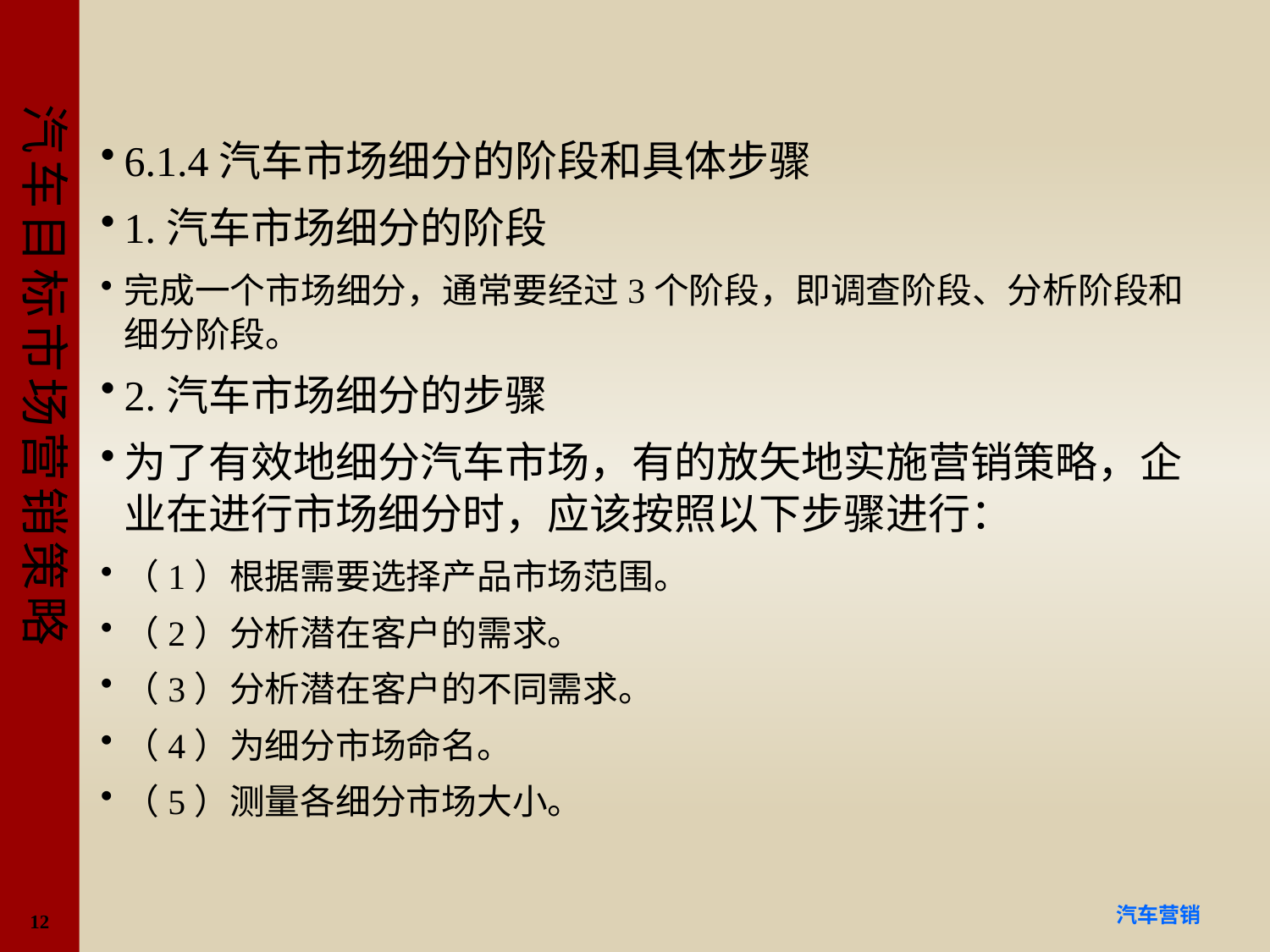

#
6.1.4汽车市场细分的阶段和具体步骤
1.汽车市场细分的阶段
完成一个市场细分，通常要经过3个阶段，即调查阶段、分析阶段和细分阶段。
2.汽车市场细分的步骤
为了有效地细分汽车市场，有的放矢地实施营销策略，企业在进行市场细分时，应该按照以下步骤进行：
（1）根据需要选择产品市场范围。
（2）分析潜在客户的需求。
（3）分析潜在客户的不同需求。
（4）为细分市场命名。
（5）测量各细分市场大小。

12